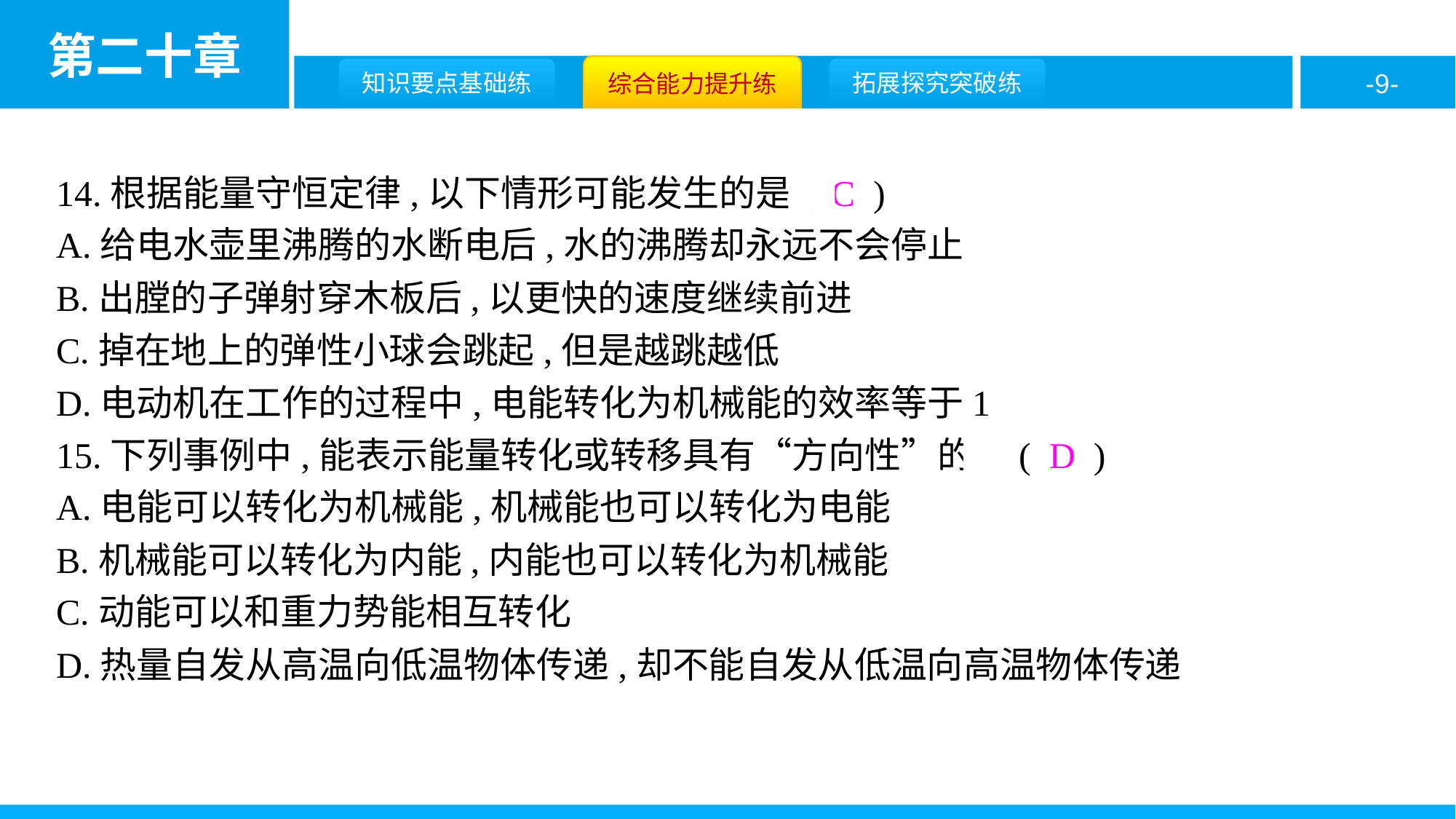

14.根据能量守恒定律,以下情形可能发生的是(  C  )
A.给电水壶里沸腾的水断电后,水的沸腾却永远不会停止
B.出膛的子弹射穿木板后,以更快的速度继续前进
C.掉在地上的弹性小球会跳起,但是越跳越低
D.电动机在工作的过程中,电能转化为机械能的效率等于1
15.下列事例中,能表示能量转化或转移具有“方向性”的是(  D  )
A.电能可以转化为机械能,机械能也可以转化为电能
B.机械能可以转化为内能,内能也可以转化为机械能
C.动能可以和重力势能相互转化
D.热量自发从高温向低温物体传递,却不能自发从低温向高温物体传递